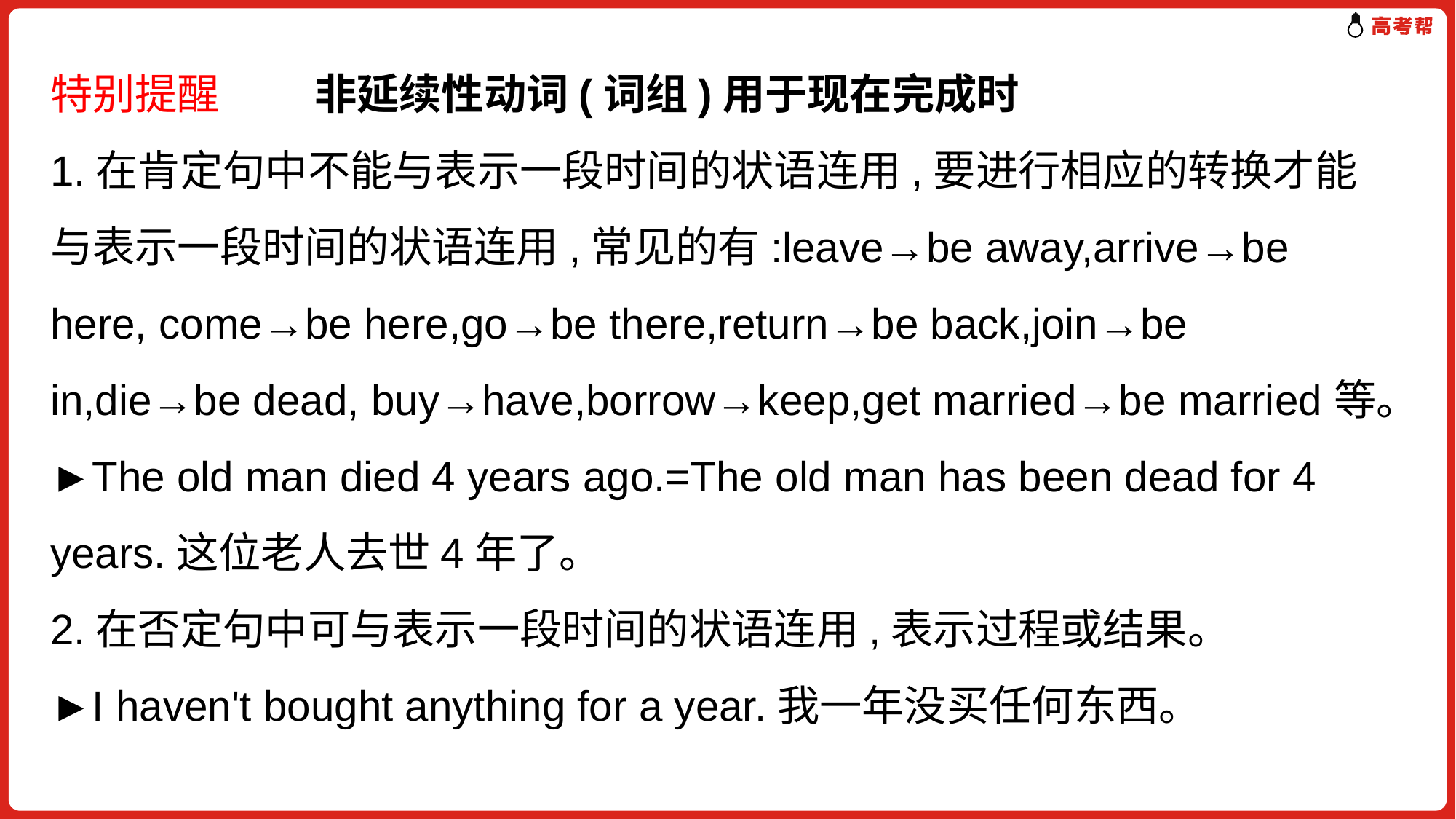

特别提醒          非延续性动词(词组)用于现在完成时
1.在肯定句中不能与表示一段时间的状语连用,要进行相应的转换才能与表示一段时间的状语连用,常见的有:leave→be away,arrive→be here, come→be here,go→be there,return→be back,join→be in,die→be dead, buy→have,borrow→keep,get married→be married等。
►The old man died 4 years ago.=The old man has been dead for 4 years.这位老人去世4年了。
2.在否定句中可与表示一段时间的状语连用,表示过程或结果。
►I haven't bought anything for a year.我一年没买任何东西。